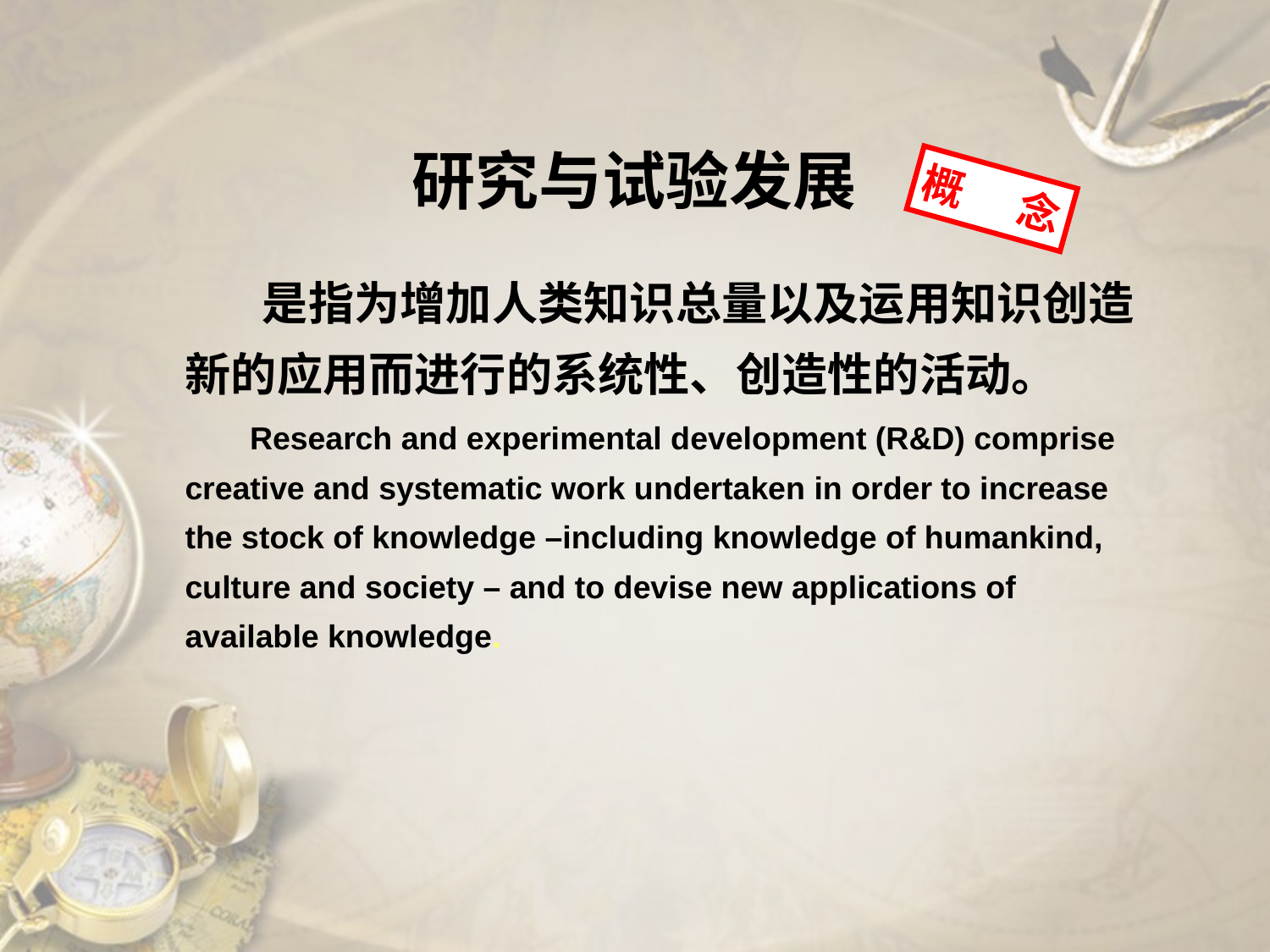

研究与试验发展
概      念
           是指为增加人类知识总量以及运用知识创造新的应用而进行的系统性、创造性的活动。
                   Research and experimental development (R&D) comprise creative and systematic work undertaken in order to increase the stock of knowledge –including knowledge of humankind, culture and society – and to devise new applications of available knowledge.